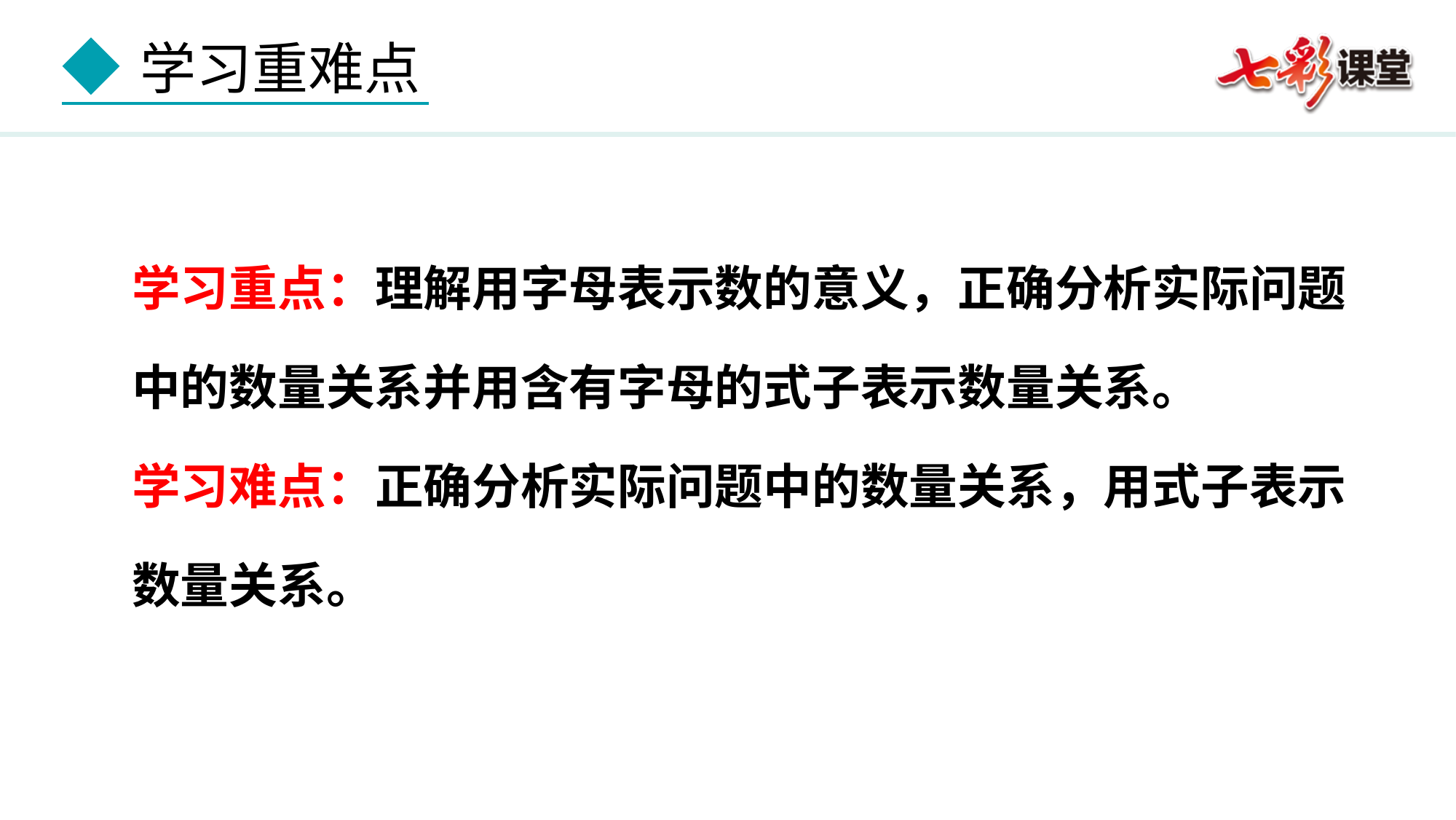

学习重点：理解用字母表示数的意义，正确分析实际问题中的数量关系并用含有字母的式子表示数量关系。
学习难点：正确分析实际问题中的数量关系，用式子表示数量关系。